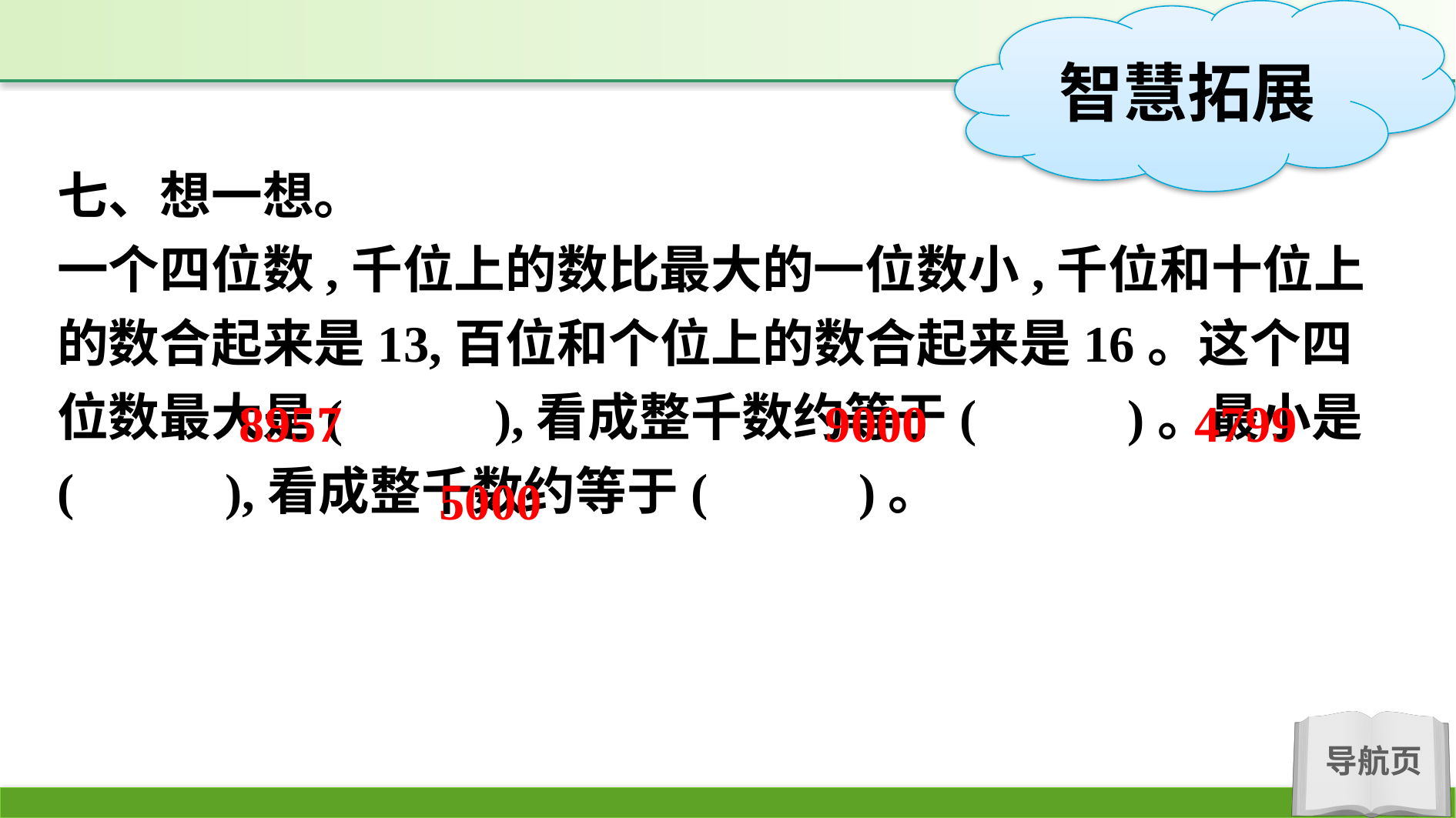

七、想一想。
一个四位数,千位上的数比最大的一位数小,千位和十位上的数合起来是13,百位和个位上的数合起来是16。这个四位数最大是(　　  ),看成整千数约等于(　  　)。最小是(　  　),看成整千数约等于(　  　)。
9000
4799
8957
5000